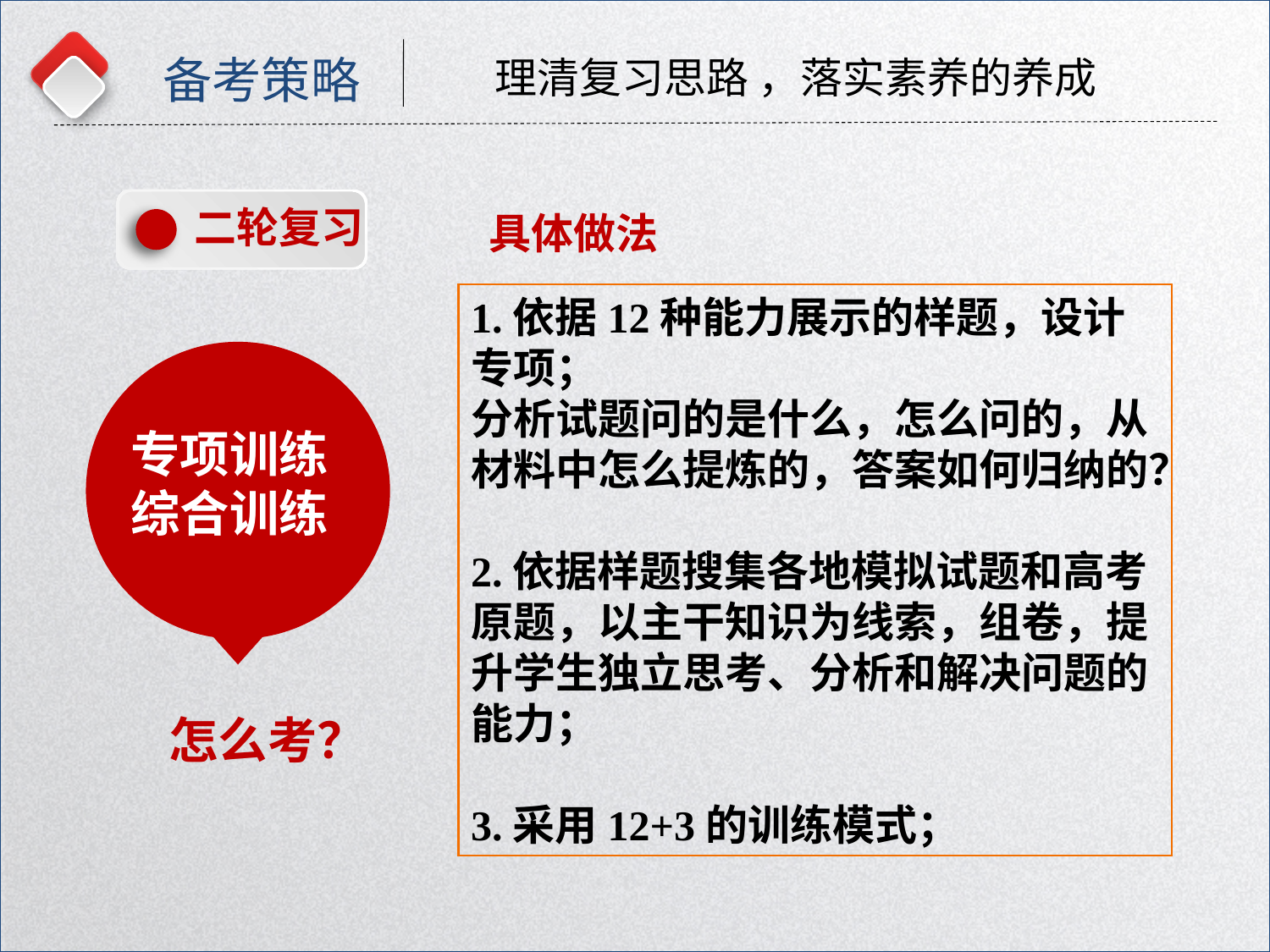

备考策略
理清复习思路 ，落实素养的养成

二轮复习
具体做法
1.依据12种能力展示的样题，设计专项；
分析试题问的是什么，怎么问的，从材料中怎么提炼的，答案如何归纳的？

2.依据样题搜集各地模拟试题和高考原题，以主干知识为线索，组卷，提升学生独立思考、分析和解决问题的能力；

3.采用12+3的训练模式；

专项训练
综合训练
怎么考？